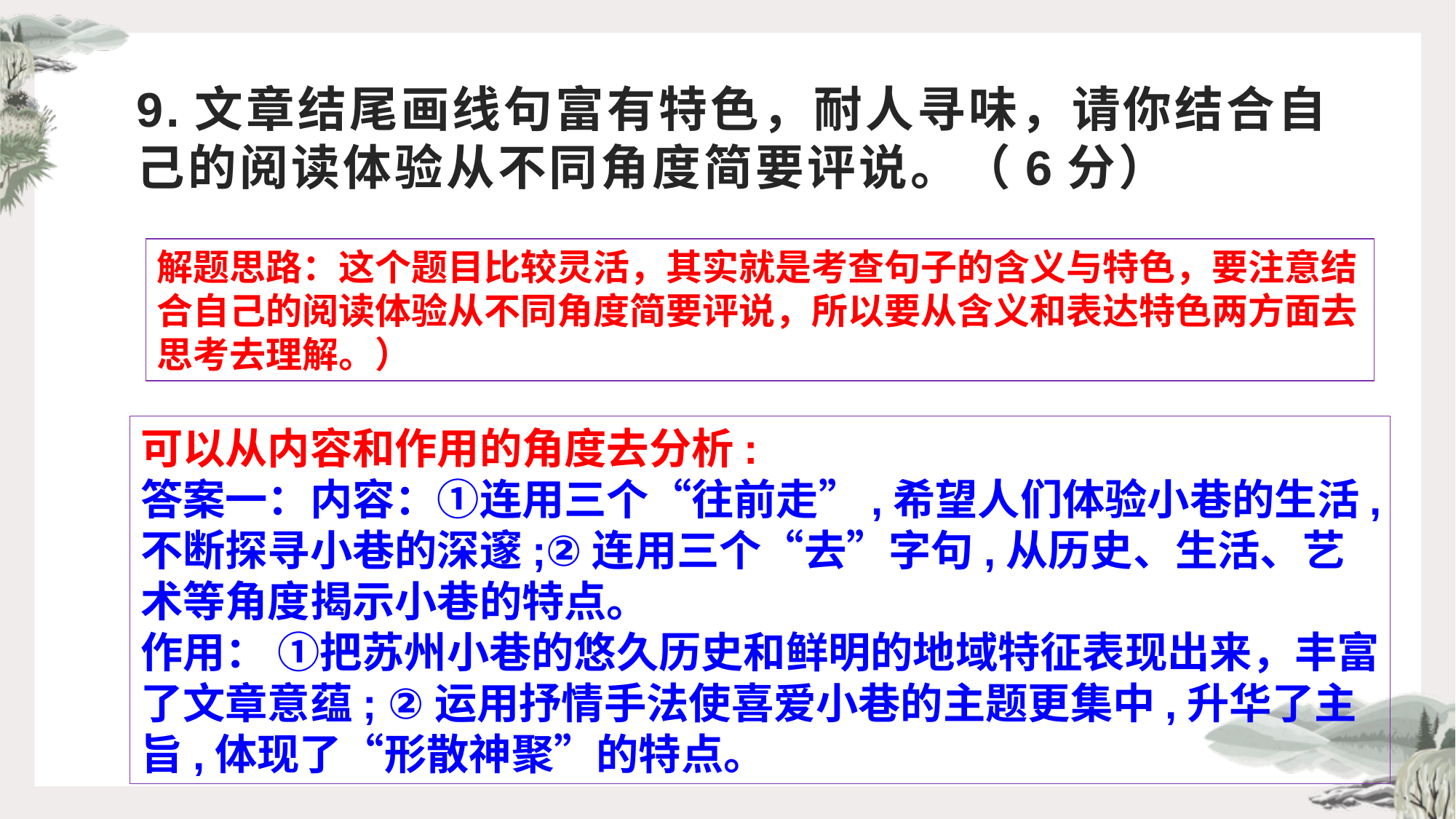

# 9.文章结尾画线句富有特色，耐人寻味，请你结合自己的阅读体验从不同角度简要评说。（6分）
解题思路：这个题目比较灵活，其实就是考查句子的含义与特色，要注意结合自己的阅读体验从不同角度简要评说，所以要从含义和表达特色两方面去思考去理解。）
可以从内容和作用的角度去分析:
答案一：内容：①连用三个“往前走”,希望人们体验小巷的生活,不断探寻小巷的深邃;②连用三个“去”字句,从历史、生活、艺术等角度揭示小巷的特点。
作用： ①把苏州小巷的悠久历史和鲜明的地域特征表现出来，丰富了文章意蕴; ②运用抒情手法使喜爱小巷的主题更集中,升华了主旨,体现了“形散神聚”的特点。